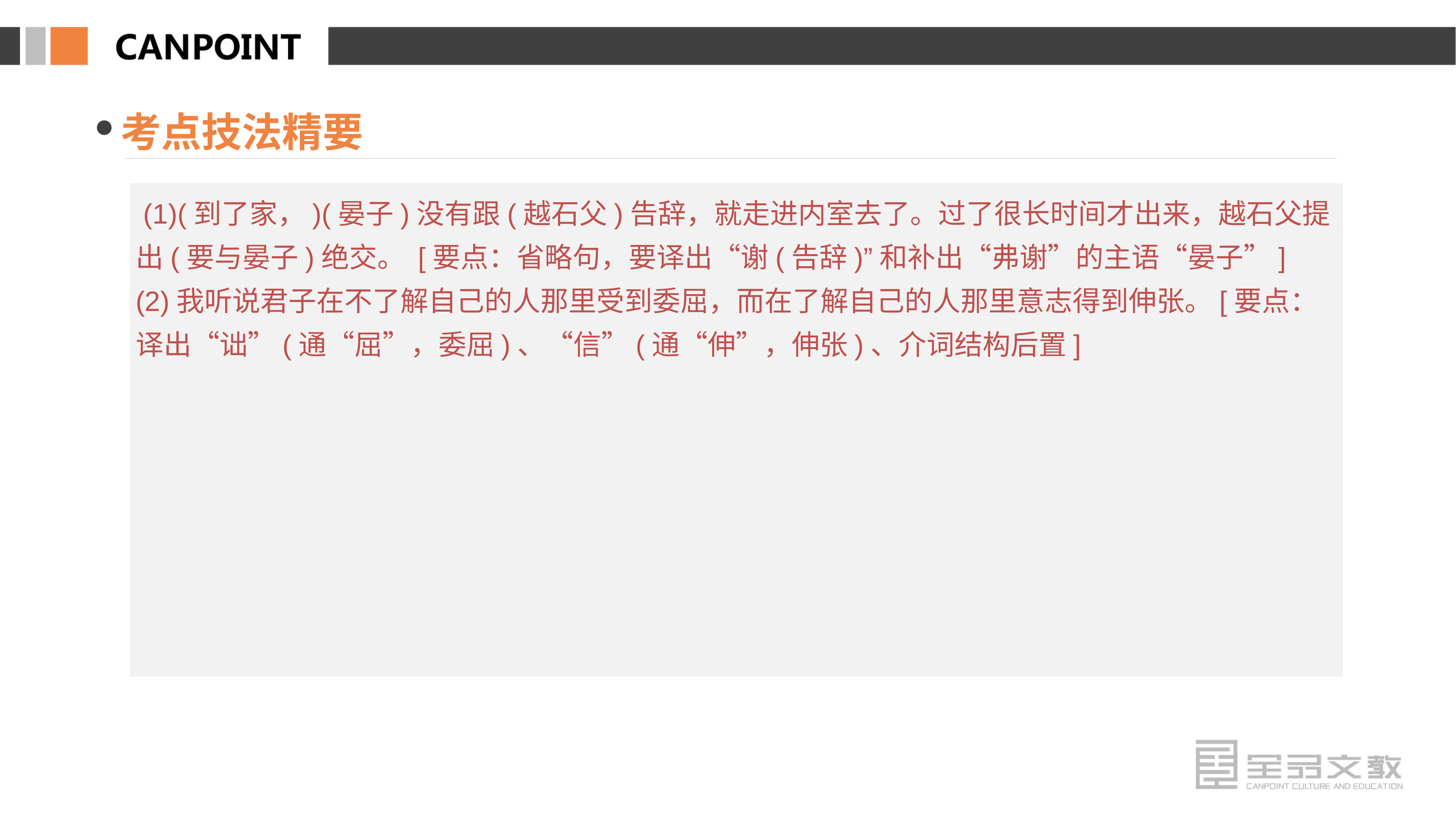

考点技法精要

 (1)(到了家，)(晏子)没有跟(越石父)告辞，就走进内室去了。过了很长时间才出来，越石父提出(要与晏子)绝交。 [要点：省略句，要译出“谢(告辞)”和补出“弗谢”的主语“晏子”]
(2)我听说君子在不了解自己的人那里受到委屈，而在了解自己的人那里意志得到伸张。[要点：译出“诎”(通“屈”，委屈)、“信”(通“伸”，伸张)、介词结构后置]